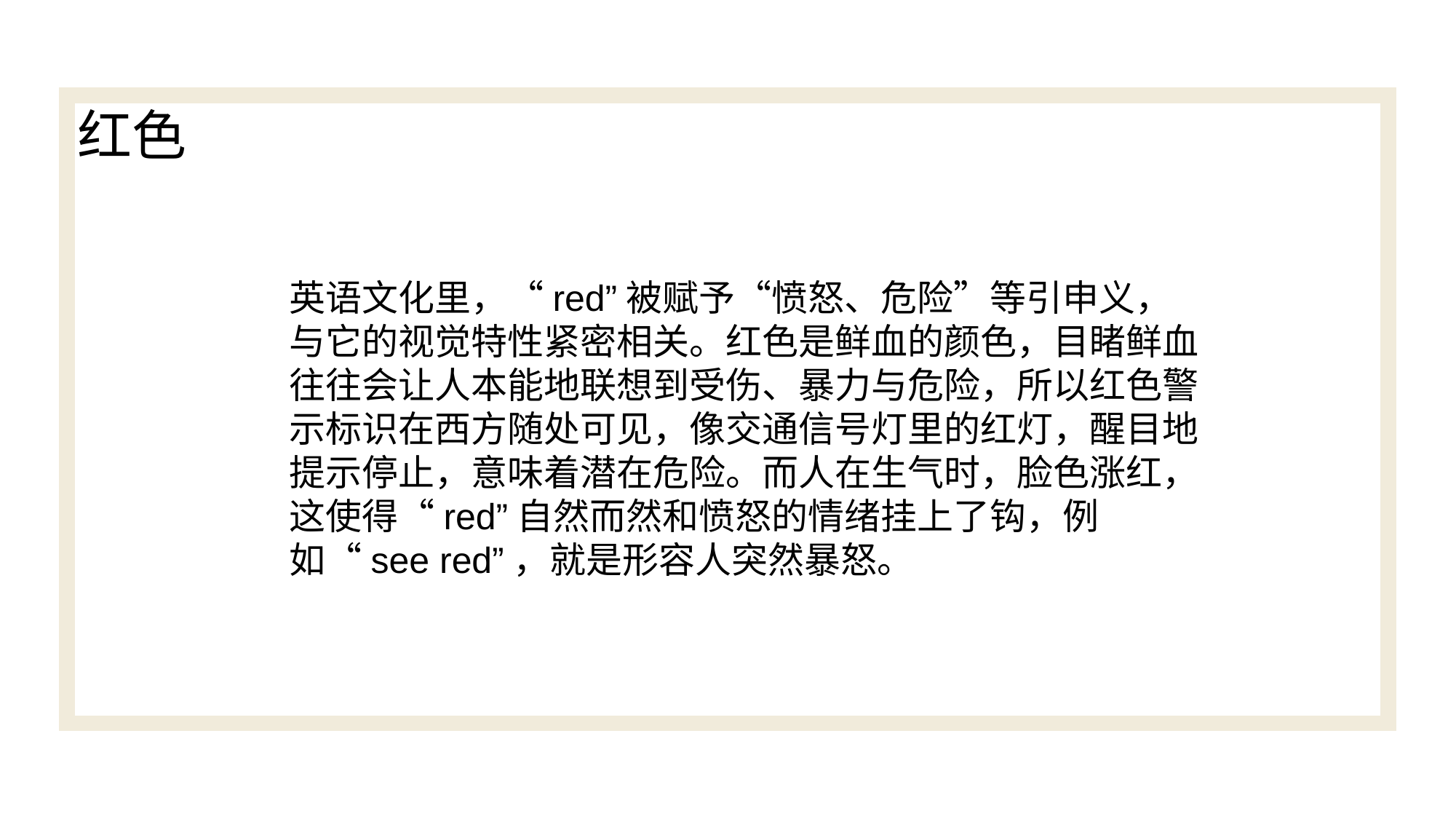

红色

英语文化里，“red”被赋予“愤怒、危险”等引申义，与它的视觉特性紧密相关。红色是鲜血的颜色，目睹鲜血往往会让人本能地联想到受伤、暴力与危险，所以红色警示标识在西方随处可见，像交通信号灯里的红灯，醒目地提示停止，意味着潜在危险。而人在生气时，脸色涨红，这使得“red”自然而然和愤怒的情绪挂上了钩，例如“see red”，就是形容人突然暴怒。